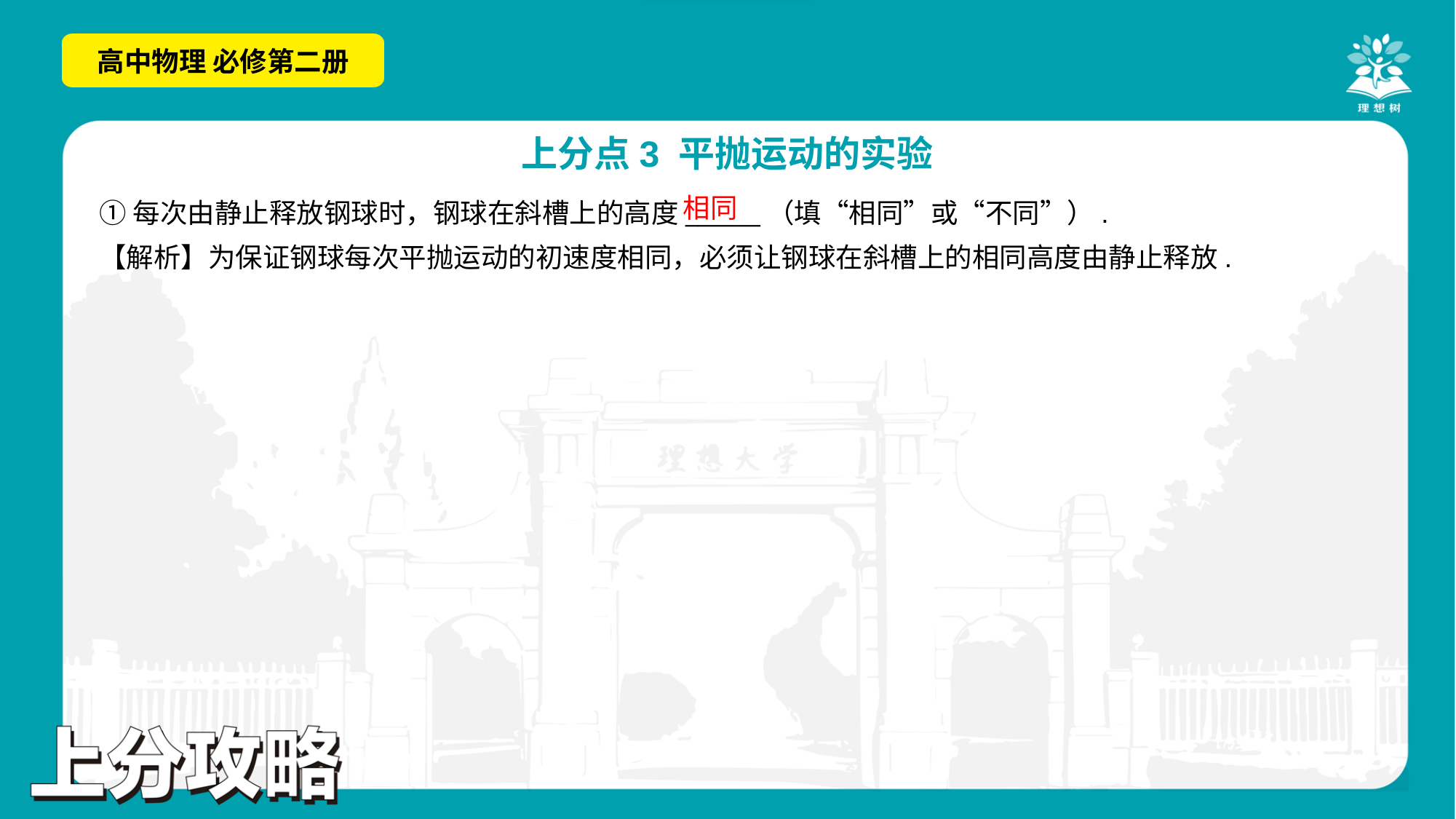

相同
①每次由静止释放钢球时，钢球在斜槽上的高度______（填“相同”或“不同”）.
【解析】为保证钢球每次平抛运动的初速度相同，必须让钢球在斜槽上的相同高度由静止释放.